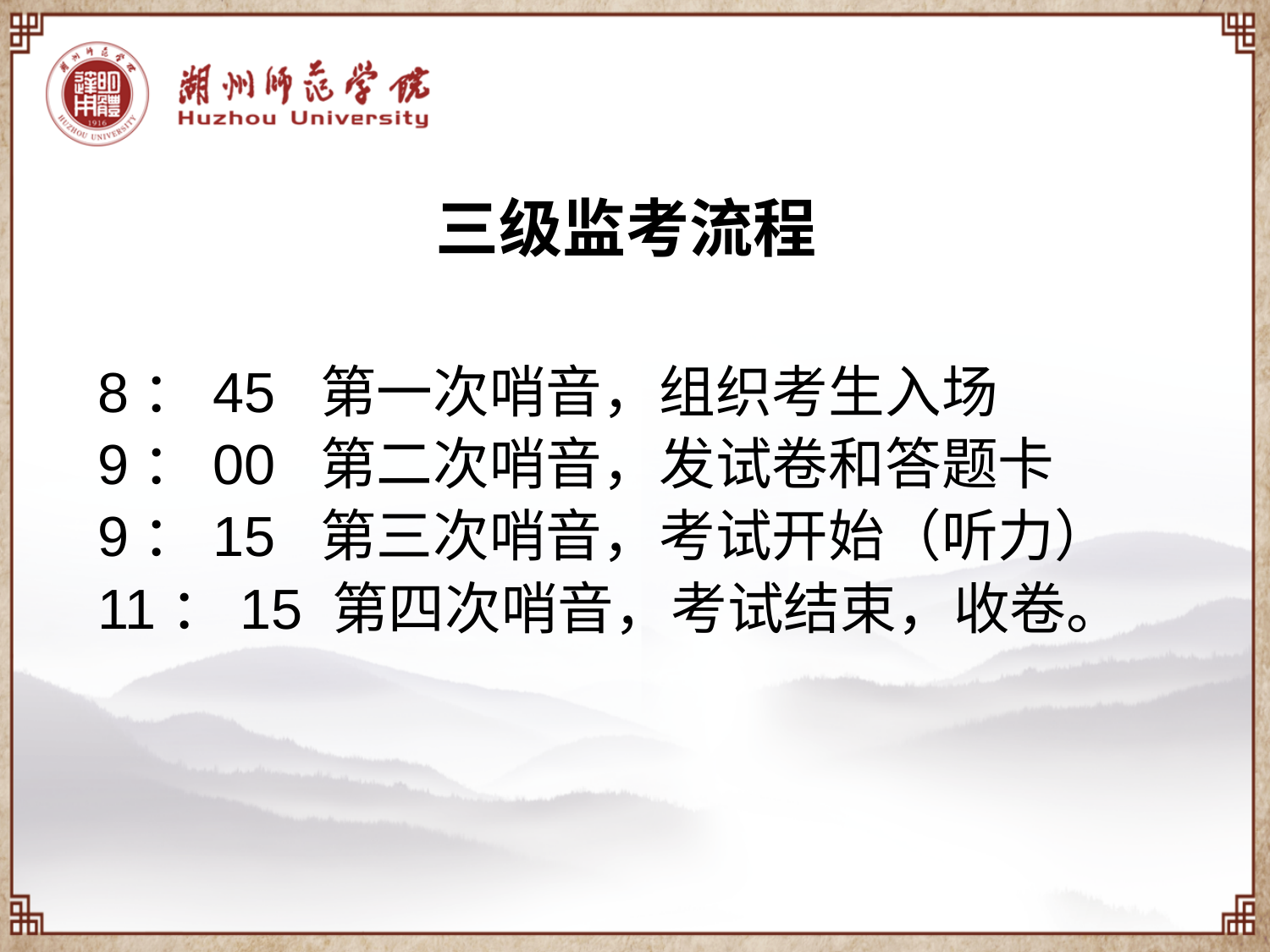

三级监考流程
8：45  第一次哨音，组织考生入场
9：00  第二次哨音，发试卷和答题卡
9：15  第三次哨音，考试开始（听力）
11：15 第四次哨音，考试结束，收卷。